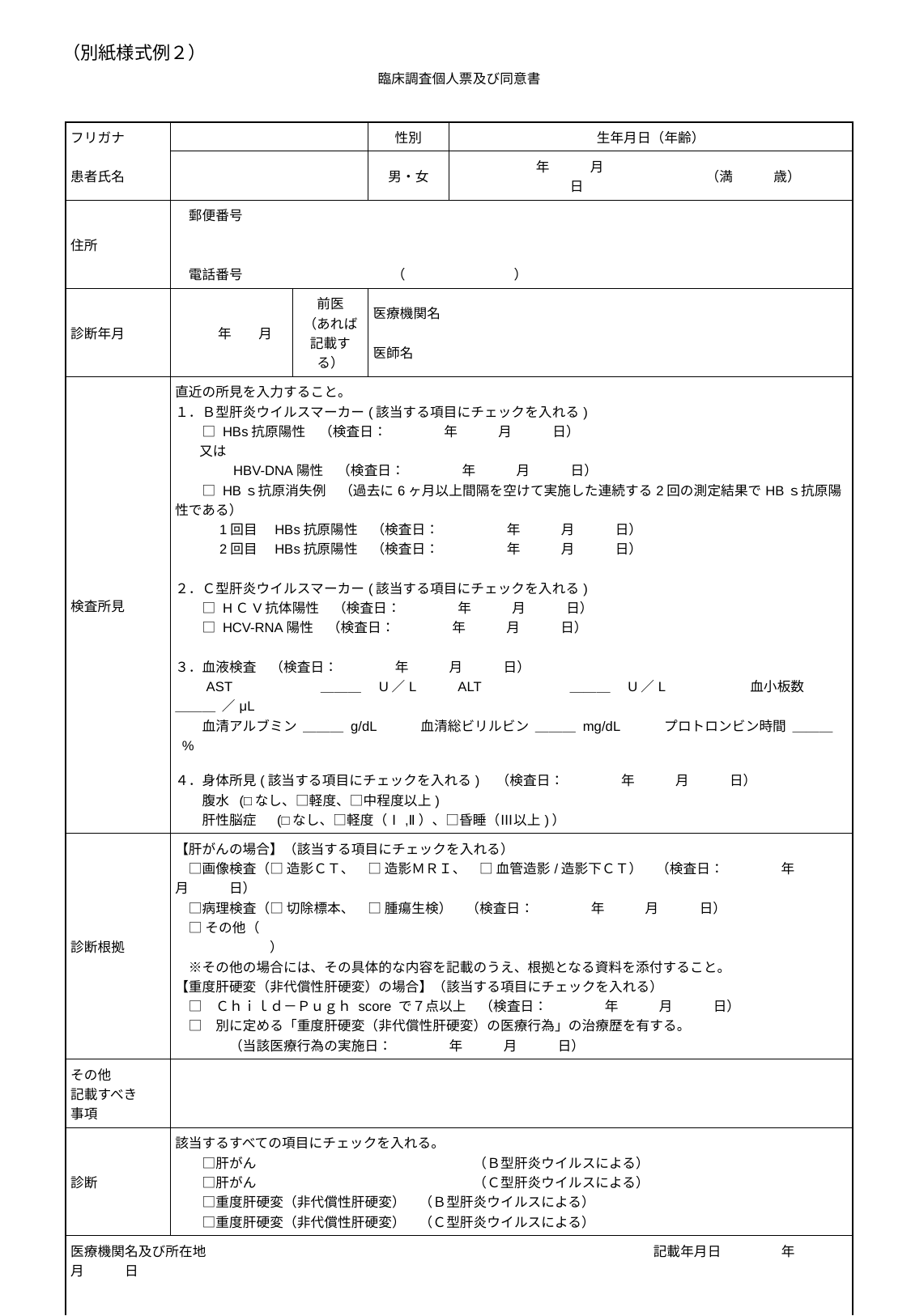

# （別紙様式例２）
| 臨床調査個人票及び同意書 |  |  |  |  |  |  |  |
| --- | --- | --- | --- | --- | --- | --- | --- |
|  |  |  |  |  |  |  |  |
| フリガナ |  |  |  | 性別 | 生年月日（年齢） |  |  |
| 患者氏名 |  |  |  | 男・女 |  | 年　　　月　　　日 | （満　　　歳） |
| 住所 | 郵便番号 　電話番号　　　　　　　　　　　（　　　　　　　　） |  |  |  |  |  |  |
| 診断年月 | 年　　月 |  | 前医 （あれば記載する） | 医療機関名 医師名 |  |  |  |
| 検査所見 | 直近の所見を入力すること。 １．Ｂ型肝炎ウイルスマーカー(該当する項目にチェックを入れる) 　　□ HBs抗原陽性　（検査日：　 　　　年　　　月　　　日）　　 又は 　　　　HBV-DNA陽性　（検査日：　 　　　年　　　月　　　日）　　　　　　 　　□ HBｓ抗原消失例　（過去に6ヶ月以上間隔を空けて実施した連続する2回の測定結果でHBｓ抗原陽性である） 　　　1回目　HBs抗原陽性　（検査日：　　　　　年　　　月　　　日） 　　　2回目　HBs抗原陽性　（検査日：　　　　　年　　　月　　　日） ２．Ｃ型肝炎ウイルスマーカー(該当する項目にチェックを入れる) 　　□ HＣV抗体陽性　（検査日：　 　　　年　　　月　　　日）　　　 　　□ HCV-RNA陽性　（検査日：　 　　　年　　　月　　　日） ３．血液検査　（検査日：　 　　　年　　　月　　　日） 　　AST 　　　　　　＿＿＿　U／L 　　ALT 　　　　　　＿＿＿　U／L　　　　　　血小板数　　　＿＿＿ ／μL　　　 　　血清アルブミン ＿＿＿ g/dL　　　血清総ビリルビン ＿＿＿ mg/dL　　　プロトロンビン時間 ＿＿＿ % ４．身体所見(該当する項目にチェックを入れる)　（検査日：　 　　　年　　　月　　　日） 　　腹水 (□なし、□軽度、□中程度以上) 　　肝性脳症 　(□なし、□軽度（Ⅰ,Ⅱ）、□昏睡（Ⅲ以上)） |  |  |  |  |  |  |
| 診断根拠 | 【肝がんの場合】（該当する項目にチェックを入れる） 　□画像検査（□ 造影ＣＴ、　□ 造影ＭＲＩ、　□ 血管造影/造影下ＣＴ）　（検査日：　 　　　年　　　月　　　日） 　□病理検査（□ 切除標本、　□ 腫瘍生検）　（検査日：　 　　　年　　　月　　　日） 　□ その他（　　　　　　　　　　　　　　　　　　　　　　　　　　　　　　　　　　　　　　　　　　　　　　　　　　） 　※その他の場合には、その具体的な内容を記載のうえ、根拠となる資料を添付すること。 【重度肝硬変（非代償性肝硬変）の場合】（該当する項目にチェックを入れる） 　□　Ｃｈｉｌｄ－Ｐｕｇｈ score で７点以上　（検査日：　 　　　年　　　月　　　日） 　□　別に定める「重度肝硬変（非代償性肝硬変）の医療行為」の治療歴を有する。 　　　　（当該医療行為の実施日：　 　　　年　　　月　　　日） |  |  |  |  |  |  |
| その他 記載すべき 事項 |  |  |  |  |  |  |  |
| 診断 | 該当するすべての項目にチェックを入れる。 　　□肝がん　　　　　　　　　　　　　　　　（Ｂ型肝炎ウイルスによる） 　　□肝がん　　　　　　　　　　　　　　　　（Ｃ型肝炎ウイルスによる） 　　□重度肝硬変（非代償性肝硬変）　（Ｂ型肝炎ウイルスによる） 　　□重度肝硬変（非代償性肝硬変）　（Ｃ型肝炎ウイルスによる） |  |  |  |  |  |  |
| 医療機関名及び所在地　　　　　　　　　　　　　　　　　　　　　　　　　　　　　　　　　記載年月日　 　　　年　　　月　　　日 　 　医師氏名　　　　　　　　　　　　　　　　　　　　　　　　　　　　　　　　　　　　　　　印 |  |  |  |  |  |  |  |
|  |  |  |  |  |  |  |  |
| 同　　　　　　　意　　　　　　　書 　厚生労働省の研究事業について説明を受け、本研究事業の趣旨を理解し、臨床データ（臨床調査個人票等）を提供し、活用されることに同意します。 　　　　　　　　　　　　　　　　　　　　　　　　　　　　　　　　　　　　　　　　　　　　　　　　　同意年月日　　　　　　　　 年　 　 月　 　日 　　　　　　　　　　　　　　　　　　　　　　　　　　　　　　　　　　　　　　　　　　　　　　　　　患者氏名　　　　　　　　　　　　　　　　　　　 印 　　　　　 （代諾者の場合は代諾者の氏名　　　　　　　　　　　　　　　印　） |  |  |  |  |  |  |  |
83